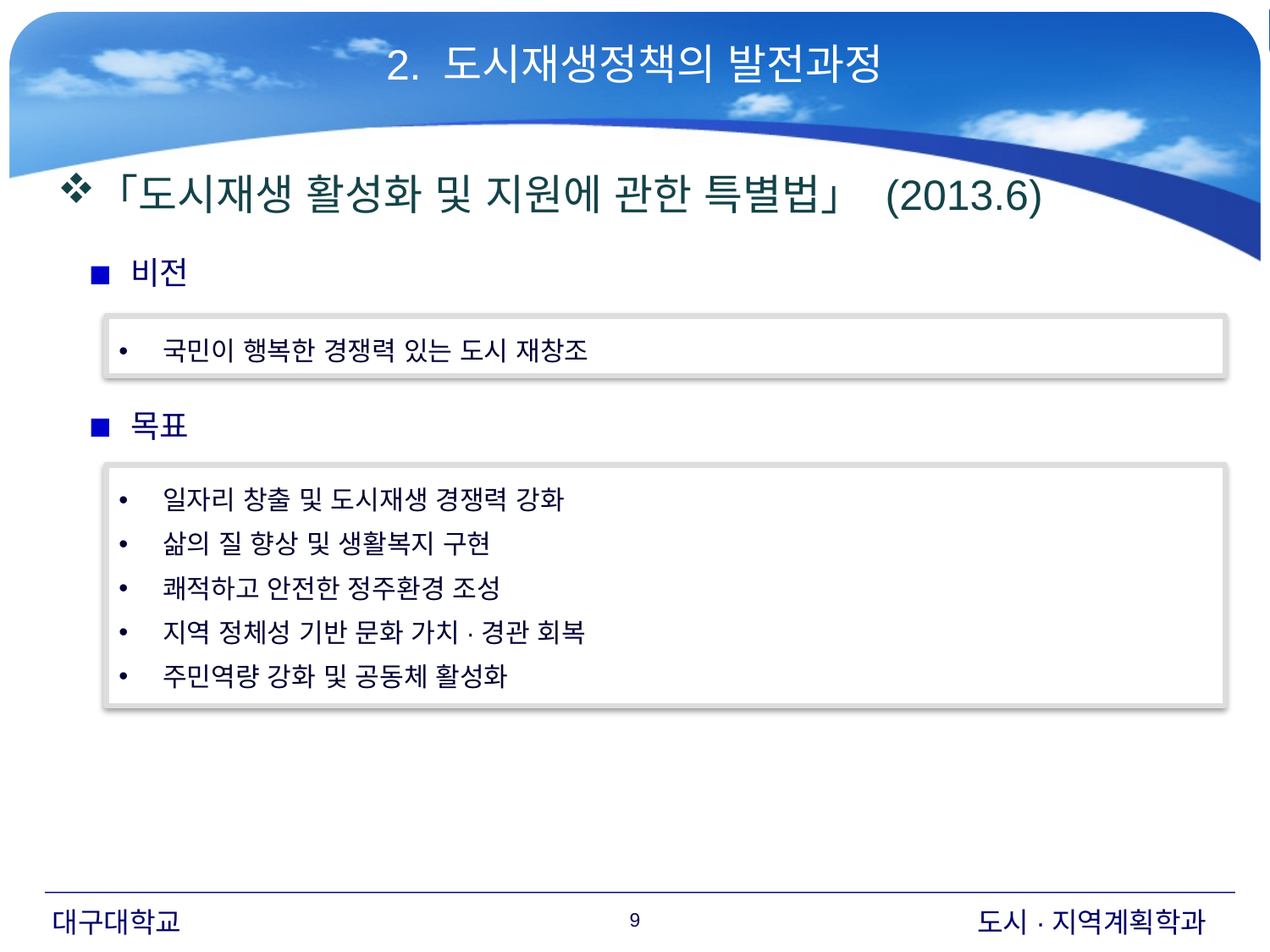

2. 도시재생정책의 발전과정
「도시재생 활성화 및 지원에 관한 특별법」 (2013.6)
 비전
 국민이 행복한 경쟁력 있는 도시 재창조
 목표
 일자리 창출 및 도시재생 경쟁력 강화
 삶의 질 향상 및 생활복지 구현
 쾌적하고 안전한 정주환경 조성
 지역 정체성 기반 문화 가치·경관 회복
 주민역량 강화 및 공동체 활성화